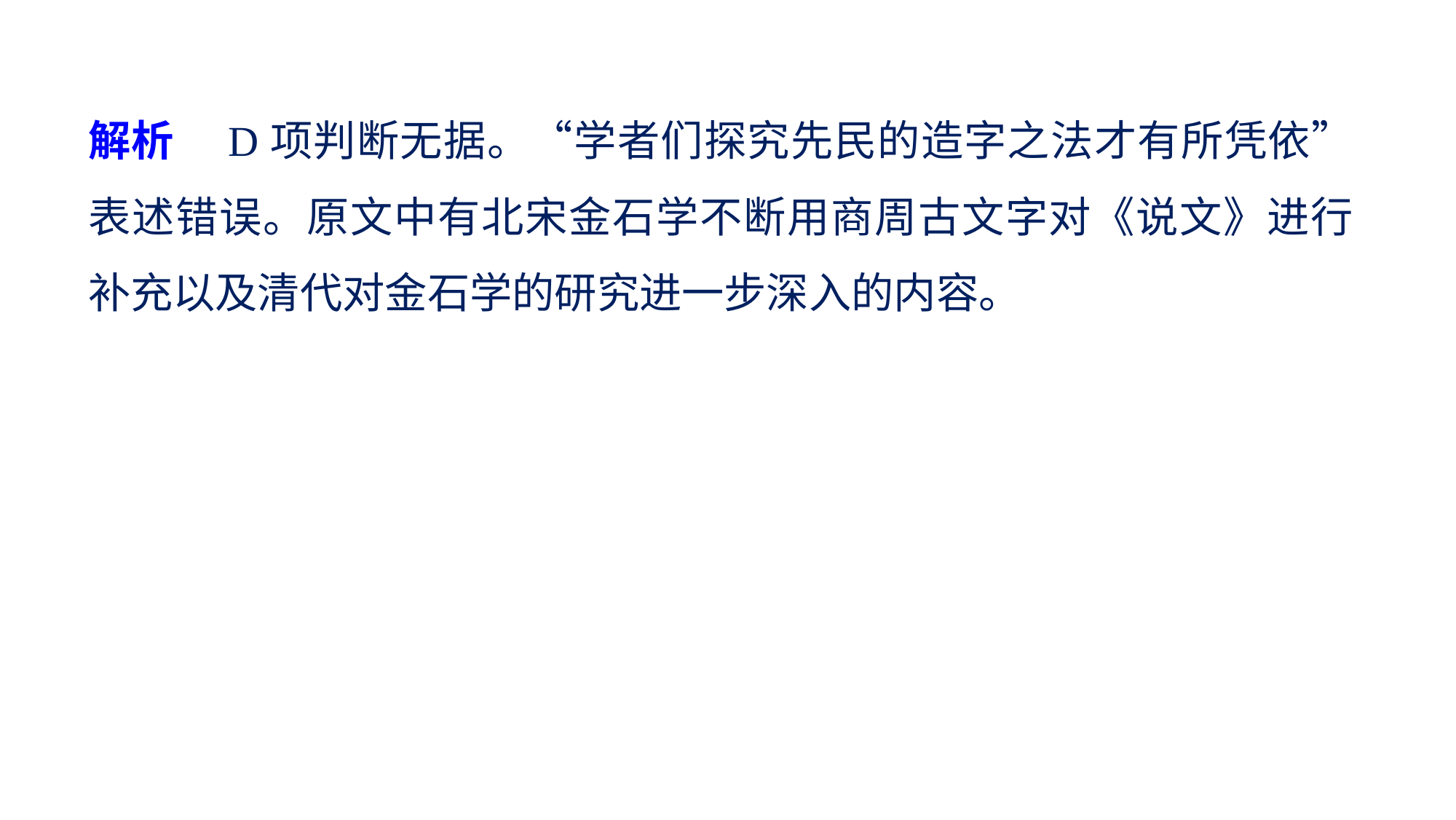

解析　D项判断无据。“学者们探究先民的造字之法才有所凭依”表述错误。原文中有北宋金石学不断用商周古文字对《说文》进行补充以及清代对金石学的研究进一步深入的内容。